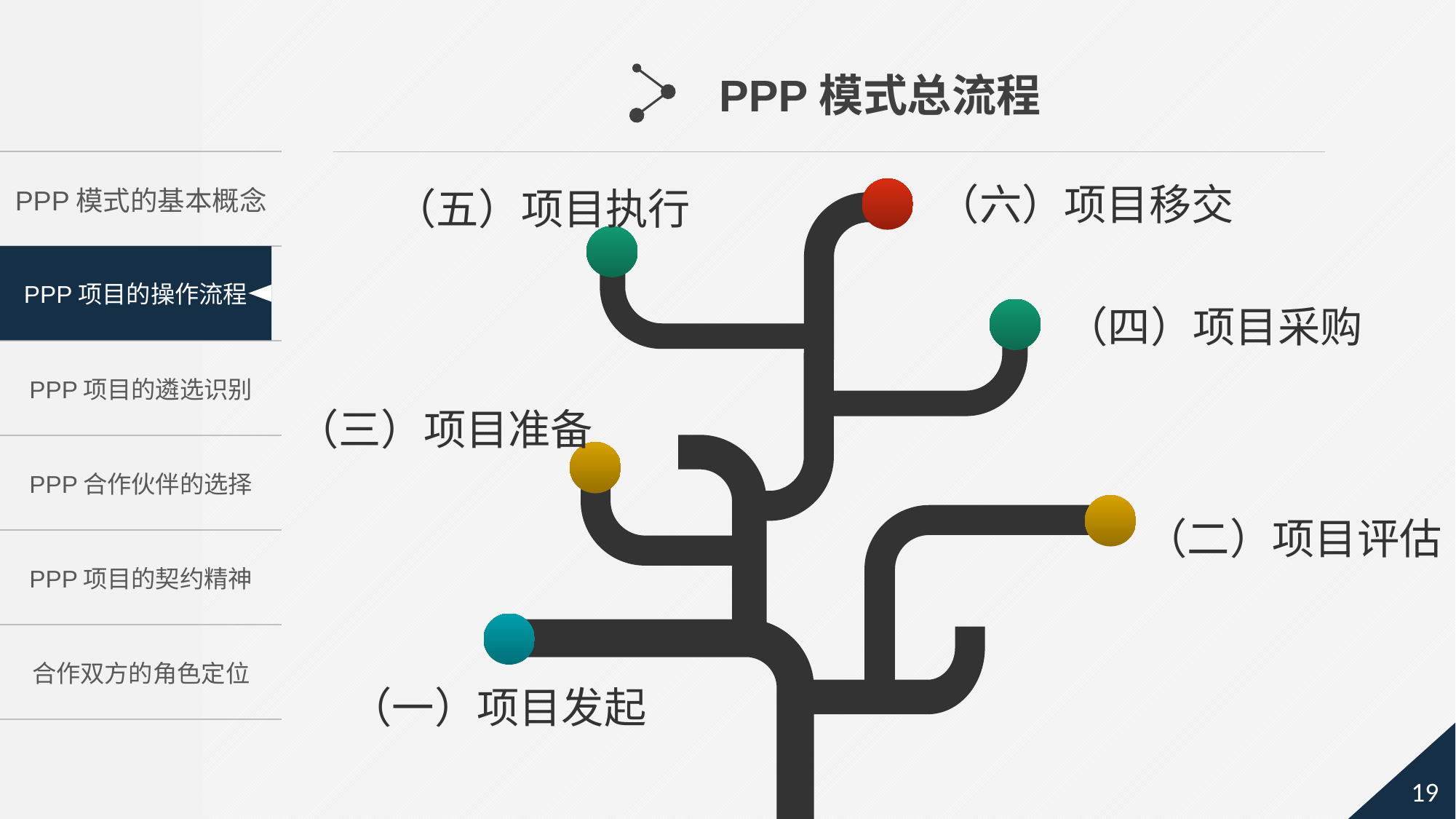

PPP模式总流程
（六）项目移交
（五）项目执行

（四）项目采购

（三）项目准备

（二）项目评估

（一）项目发起